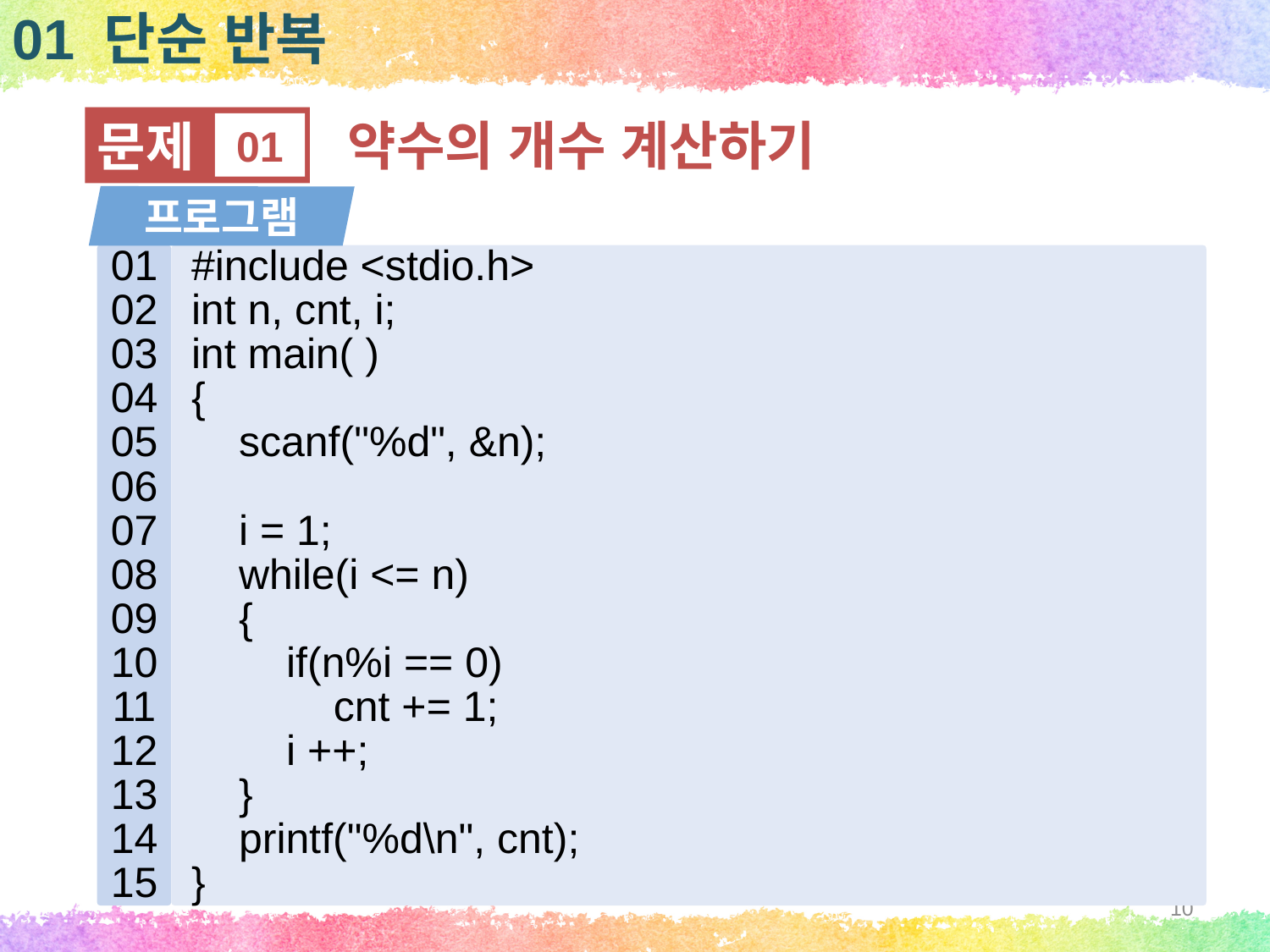

01 단순 반복
문제
01
약수의 개수 계산하기
프로그램
01
02
03
04
05
06
07
08
09
10
11
12
13
14
15
#include <stdio.h>
int n, cnt, i;
int main( )
{
    scanf("%d", &n);

    i = 1;
    while(i <= n)
    {
        if(n%i == 0)
            cnt += 1;
        i ++;
    }
    printf("%d\n", cnt);
}
10